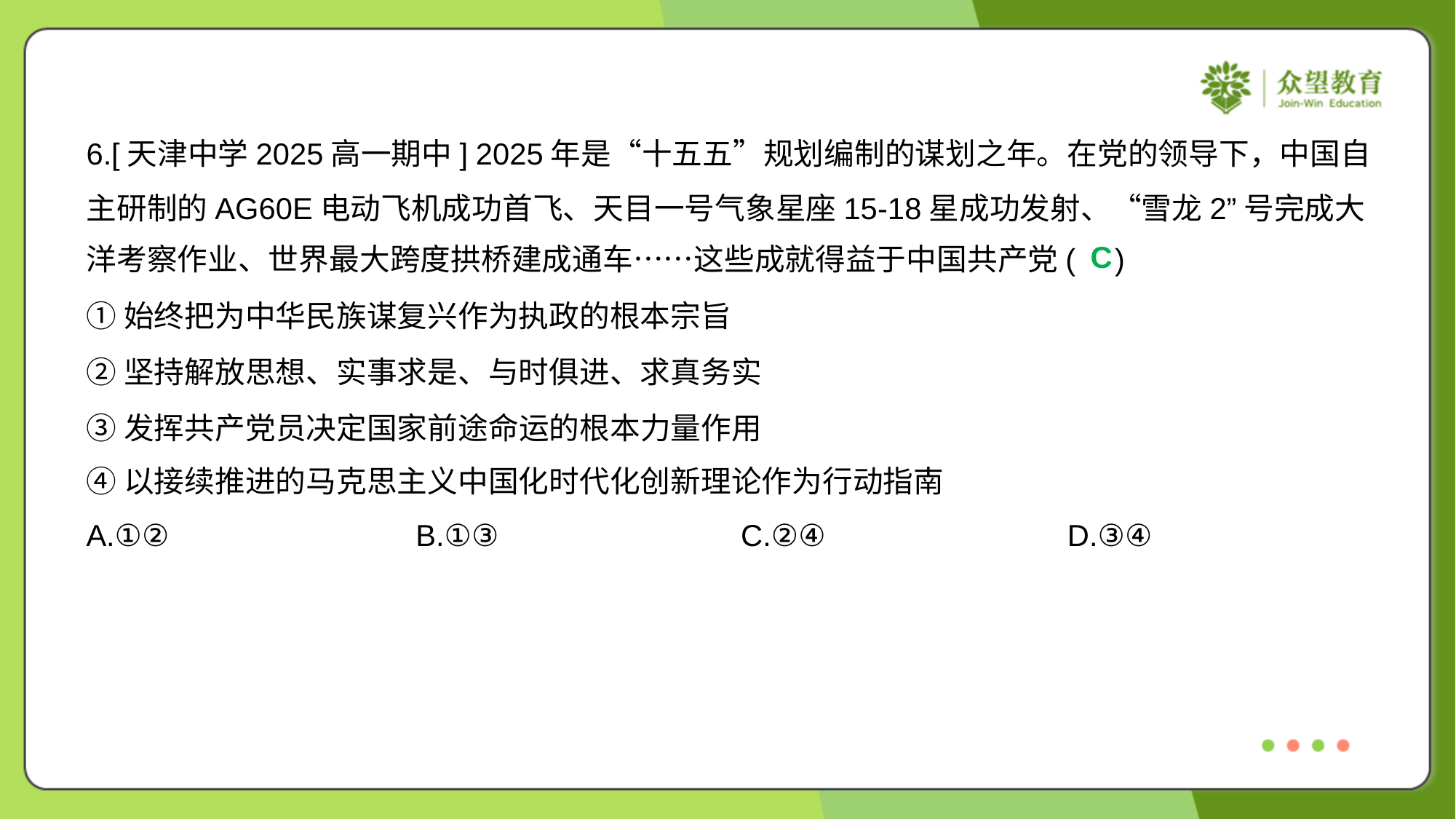

6.[天津中学2025高一期中] 2025年是“十五五”规划编制的谋划之年。在党的领导下，中国自
主研制的AG60E电动飞机成功首飞、天目一号气象星座15-18星成功发射、“雪龙2”号完成大
洋考察作业、世界最大跨度拱桥建成通车……这些成就得益于中国共产党(     )
C
①始终把为中华民族谋复兴作为执政的根本宗旨
②坚持解放思想、实事求是、与时俱进、求真务实
③发挥共产党员决定国家前途命运的根本力量作用
④以接续推进的马克思主义中国化时代化创新理论作为行动指南
A.①②	B.①③	C.②④	D.③④